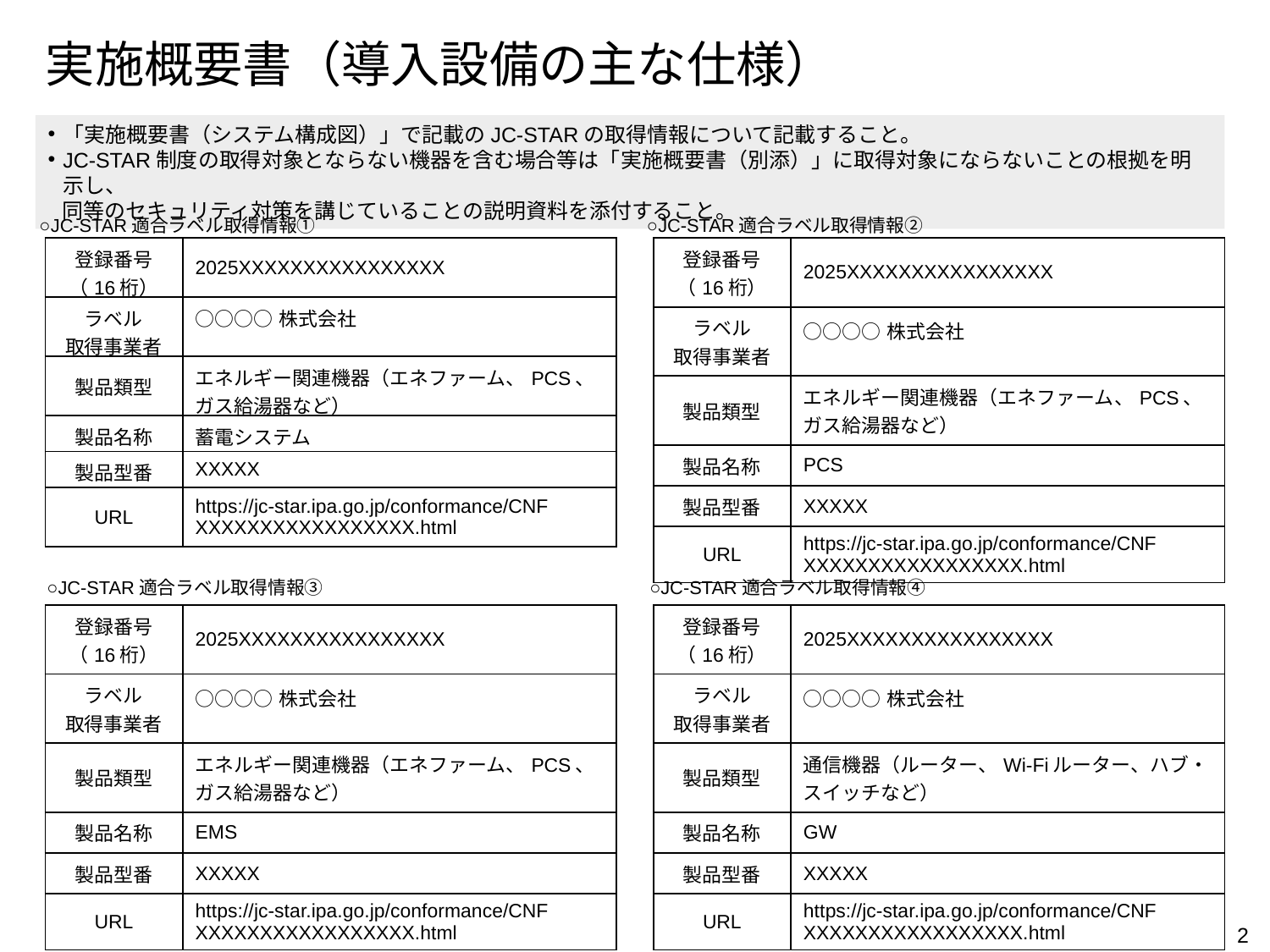

# 実施概要書（導入設備の主な仕様）
「実施概要書（システム構成図）」で記載のJC-STARの取得情報について記載すること。
JC-STAR制度の取得対象とならない機器を含む場合等は「実施概要書（別添）」に取得対象にならないことの根拠を明示し、
  同等のセキュリティ対策を講じていることの説明資料を添付すること。
○JC-STAR適合ラベル取得情報①
○JC-STAR適合ラベル取得情報②
| 登録番号（16桁） | 2025XXXXXXXXXXXXXXXX |
| --- | --- |
| ラベル 取得事業者 | ○○○○株式会社 |
| 製品類型 | エネルギー関連機器（エネファーム、PCS、ガス給湯器など） |
| 製品名称 | 蓄電システム |
| 製品型番 | XXXXX |
| URL | https://jc-star.ipa.go.jp/conformance/CNF XXXXXXXXXXXXXXXXX.html |
| 登録番号（16桁） | 2025XXXXXXXXXXXXXXXX |
| --- | --- |
| ラベル 取得事業者 | ○○○○株式会社 |
| 製品類型 | エネルギー関連機器（エネファーム、PCS、ガス給湯器など） |
| 製品名称 | PCS |
| 製品型番 | XXXXX |
| URL | https://jc-star.ipa.go.jp/conformance/CNF XXXXXXXXXXXXXXXXX.html |
○JC-STAR適合ラベル取得情報③
○JC-STAR適合ラベル取得情報➃
| 登録番号（16桁） | 2025XXXXXXXXXXXXXXXX |
| --- | --- |
| ラベル 取得事業者 | ○○○○株式会社 |
| 製品類型 | エネルギー関連機器（エネファーム、PCS、ガス給湯器など） |
| 製品名称 | EMS |
| 製品型番 | XXXXX |
| URL | https://jc-star.ipa.go.jp/conformance/CNF XXXXXXXXXXXXXXXXX.html |
| 登録番号（16桁） | 2025XXXXXXXXXXXXXXXX |
| --- | --- |
| ラベル 取得事業者 | ○○○○株式会社 |
| 製品類型 | 通信機器（ルーター、Wi-Fiルーター、ハブ・スイッチなど） |
| 製品名称 | GW |
| 製品型番 | XXXXX |
| URL | https://jc-star.ipa.go.jp/conformance/CNF XXXXXXXXXXXXXXXXX.html |